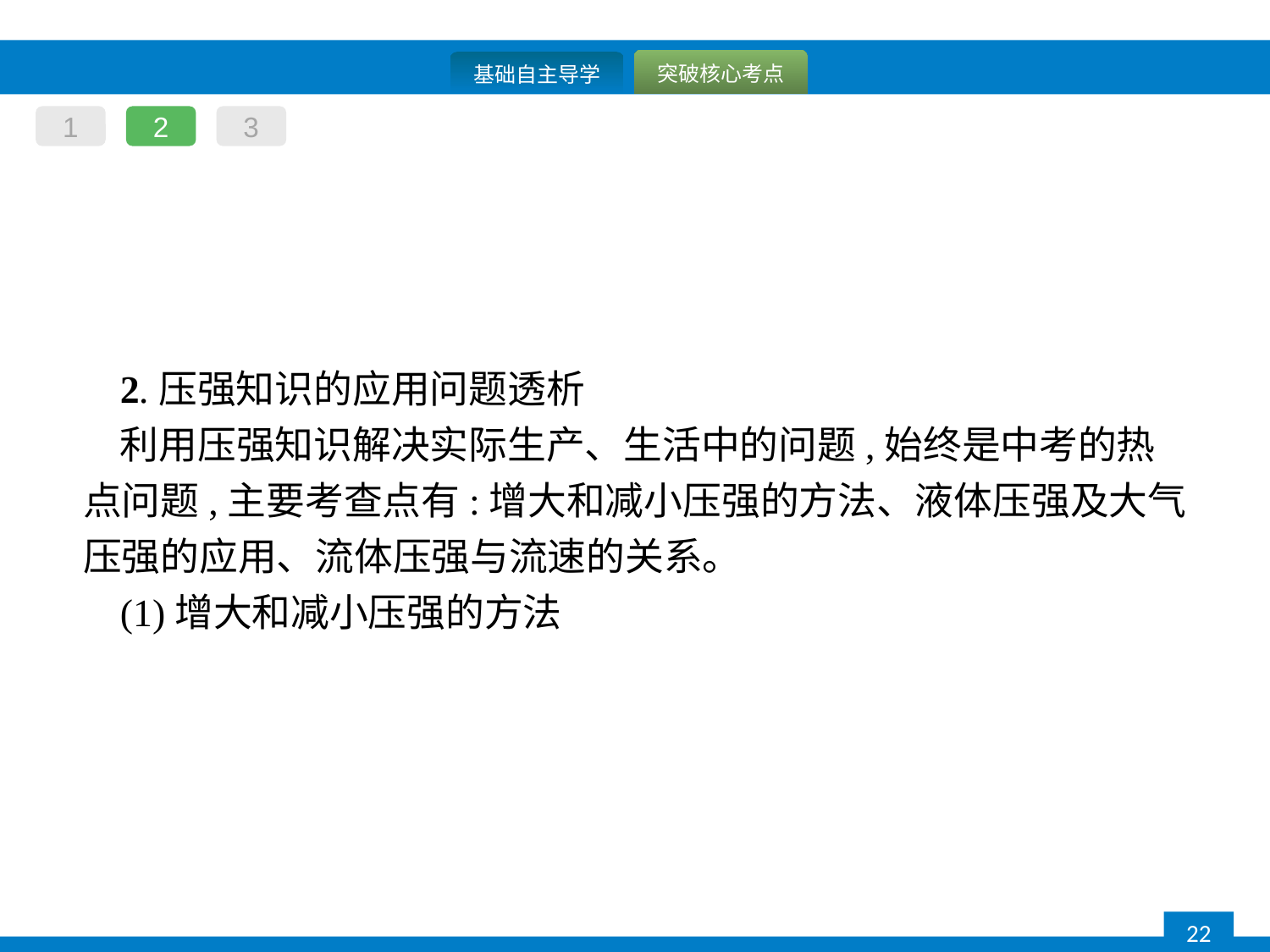

1
2
3
2.压强知识的应用问题透析
利用压强知识解决实际生产、生活中的问题,始终是中考的热点问题,主要考查点有:增大和减小压强的方法、液体压强及大气压强的应用、流体压强与流速的关系。
(1)增大和减小压强的方法